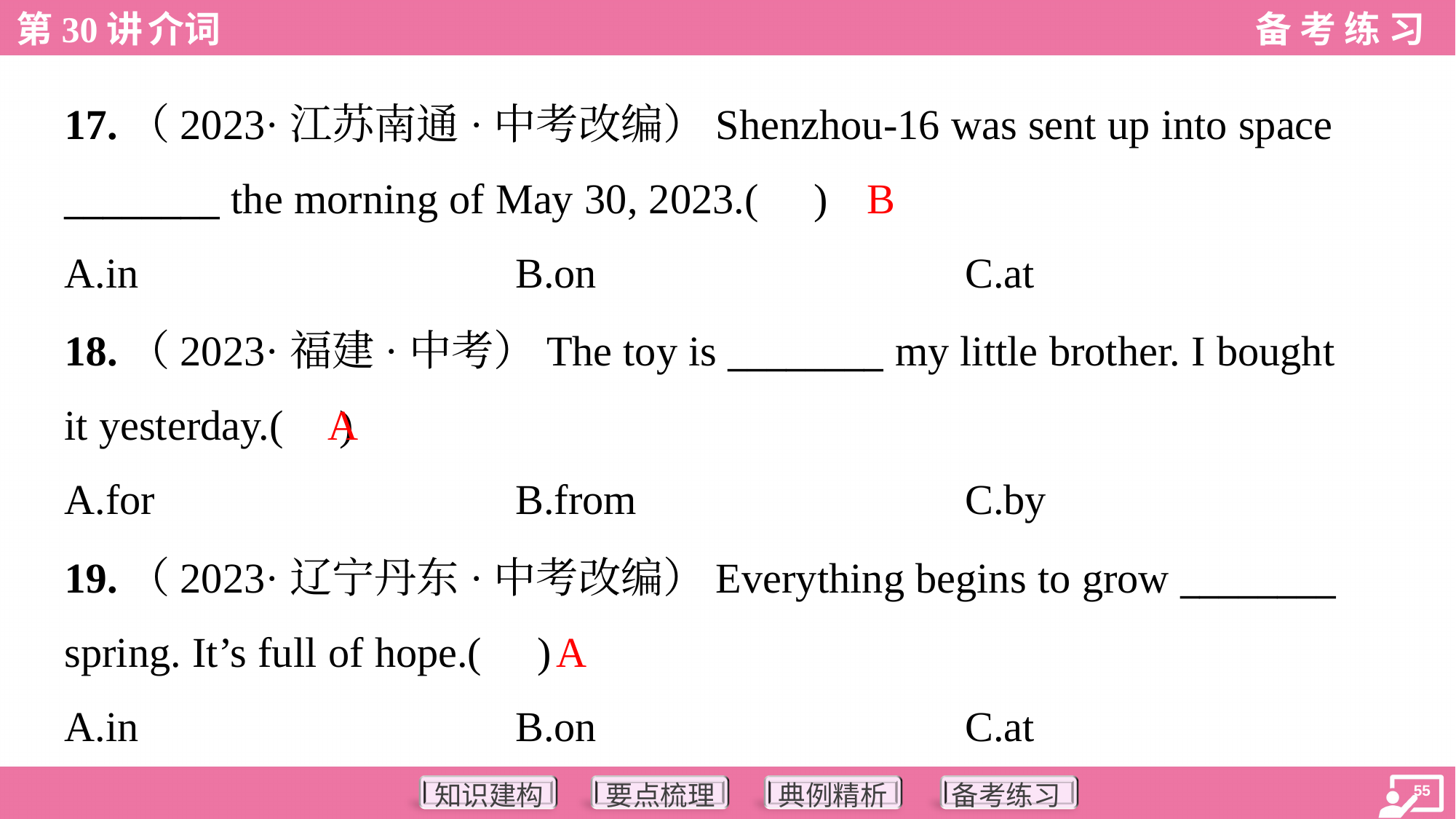

17.（2023·江苏南通·中考改编）Shenzhou-16 was sent up into space
________ the morning of May 30, 2023.(     )
B
A.in	B.on	C.at
18.（2023·福建·中考）The toy is ________ my little brother. I bought
it yesterday.(     )
A
A.for	B.from	C.by
19.（2023·辽宁丹东·中考改编）Everything begins to grow ________
spring. It’s full of hope.(     )
A
A.in	B.on	C.at